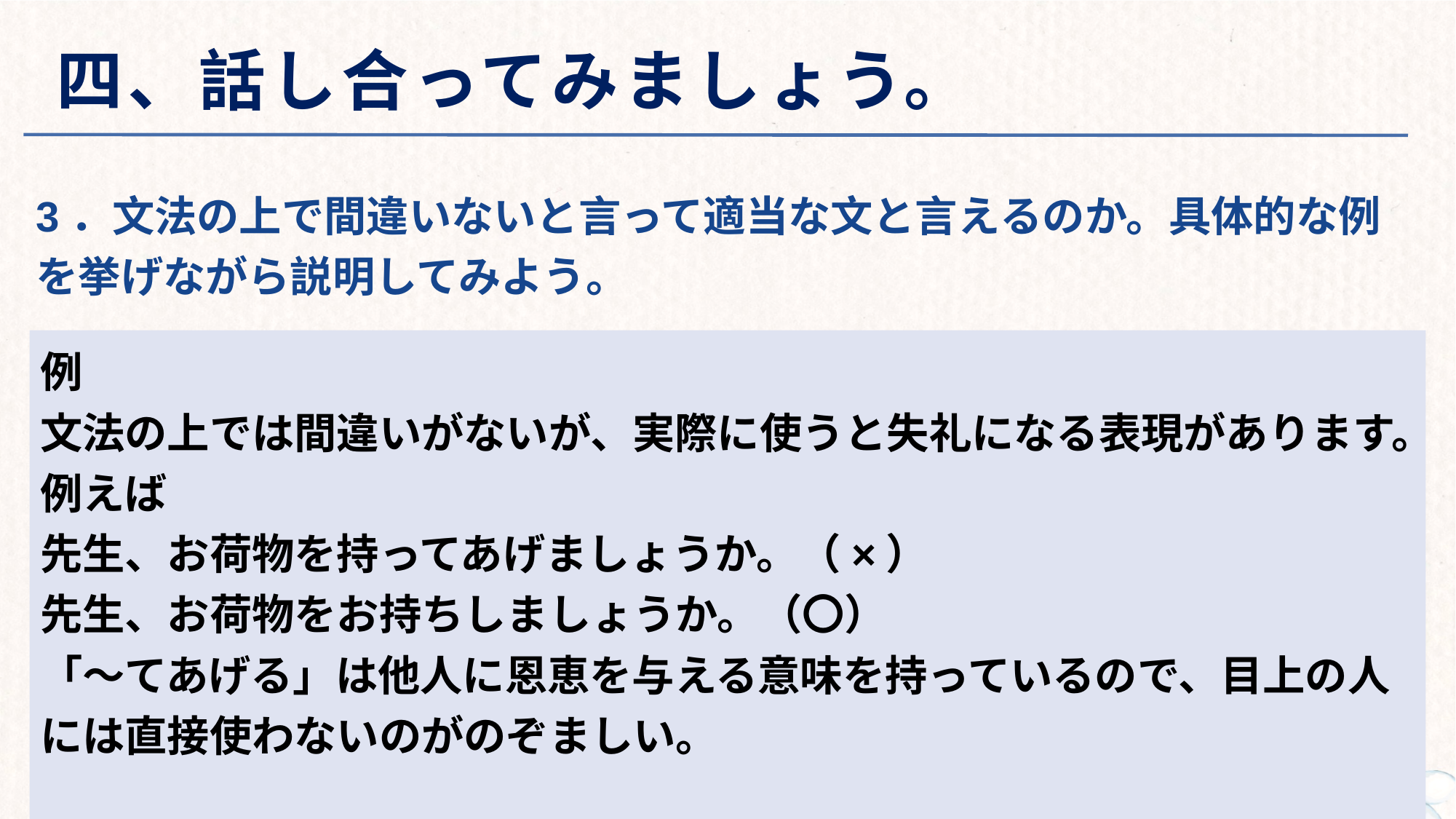

# 四、話し合ってみましょう。
3．文法の上で間違いないと言って適当な文と言えるのか。具体的な例を挙げながら説明してみよう。
例
文法の上では間違いがないが、実際に使うと失礼になる表現があります。
例えば
先生、お荷物を持ってあげましょうか。（×）
先生、お荷物をお持ちしましょうか。（〇）
「～てあげる」は他人に恩恵を与える意味を持っているので、目上の人には直接使わないのがのぞましい。